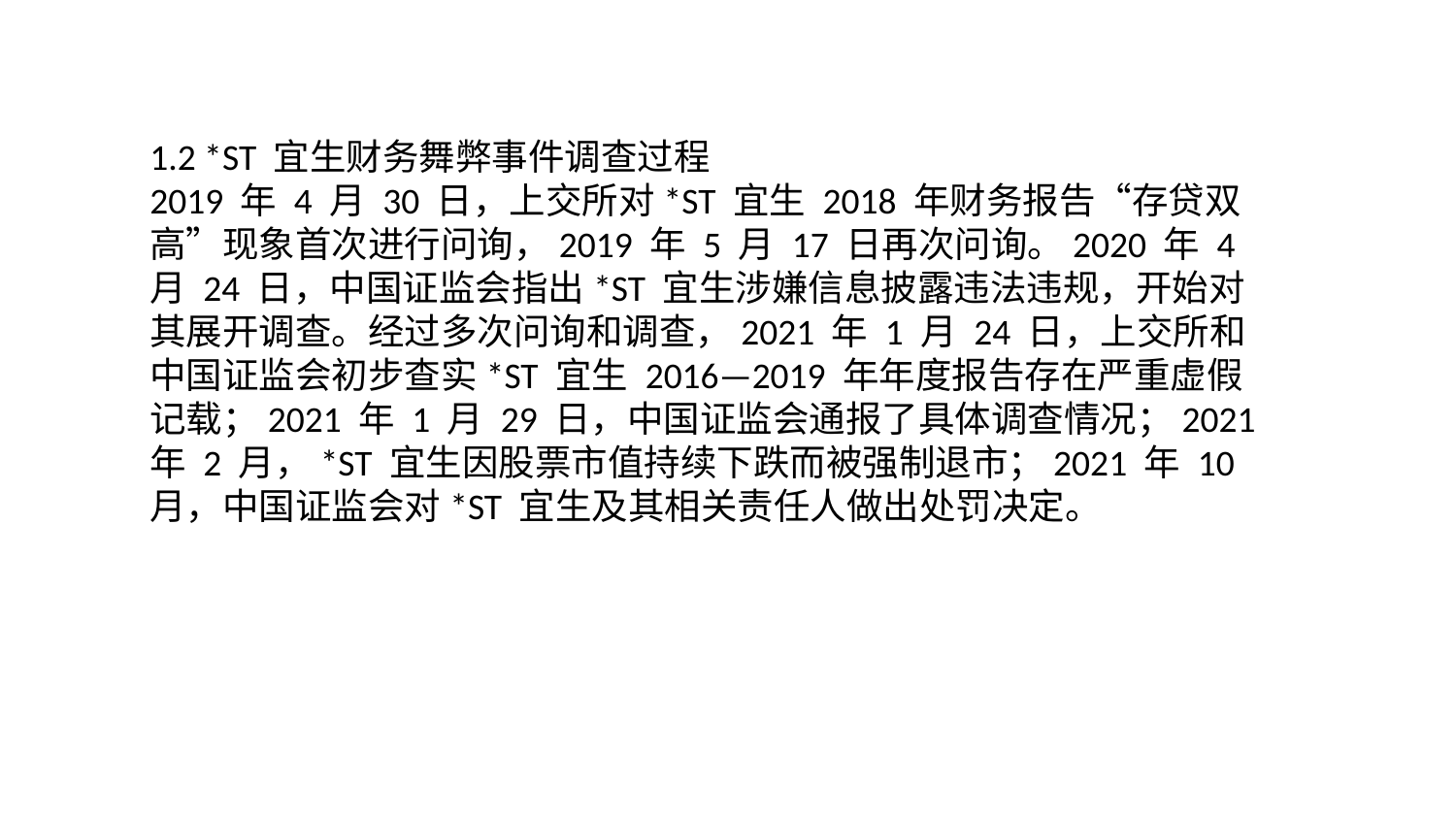

1.2 *ST 宜生财务舞弊事件调查过程
2019 年 4 月 30 日，上交所对*ST 宜生 2018 年财务报告“存贷双高”现象首次进行问询，2019 年 5 月 17 日再次问询。2020 年 4 月 24 日，中国证监会指出*ST 宜生涉嫌信息披露违法违规，开始对其展开调查。经过多次问询和调查，2021 年 1 月 24 日，上交所和中国证监会初步查实*ST 宜生 2016—2019 年年度报告存在严重虚假记载；2021 年 1 月 29 日，中国证监会通报了具体调查情况；2021 年 2 月，*ST 宜生因股票市值持续下跌而被强制退市；2021 年 10 月，中国证监会对*ST 宜生及其相关责任人做出处罚决定。